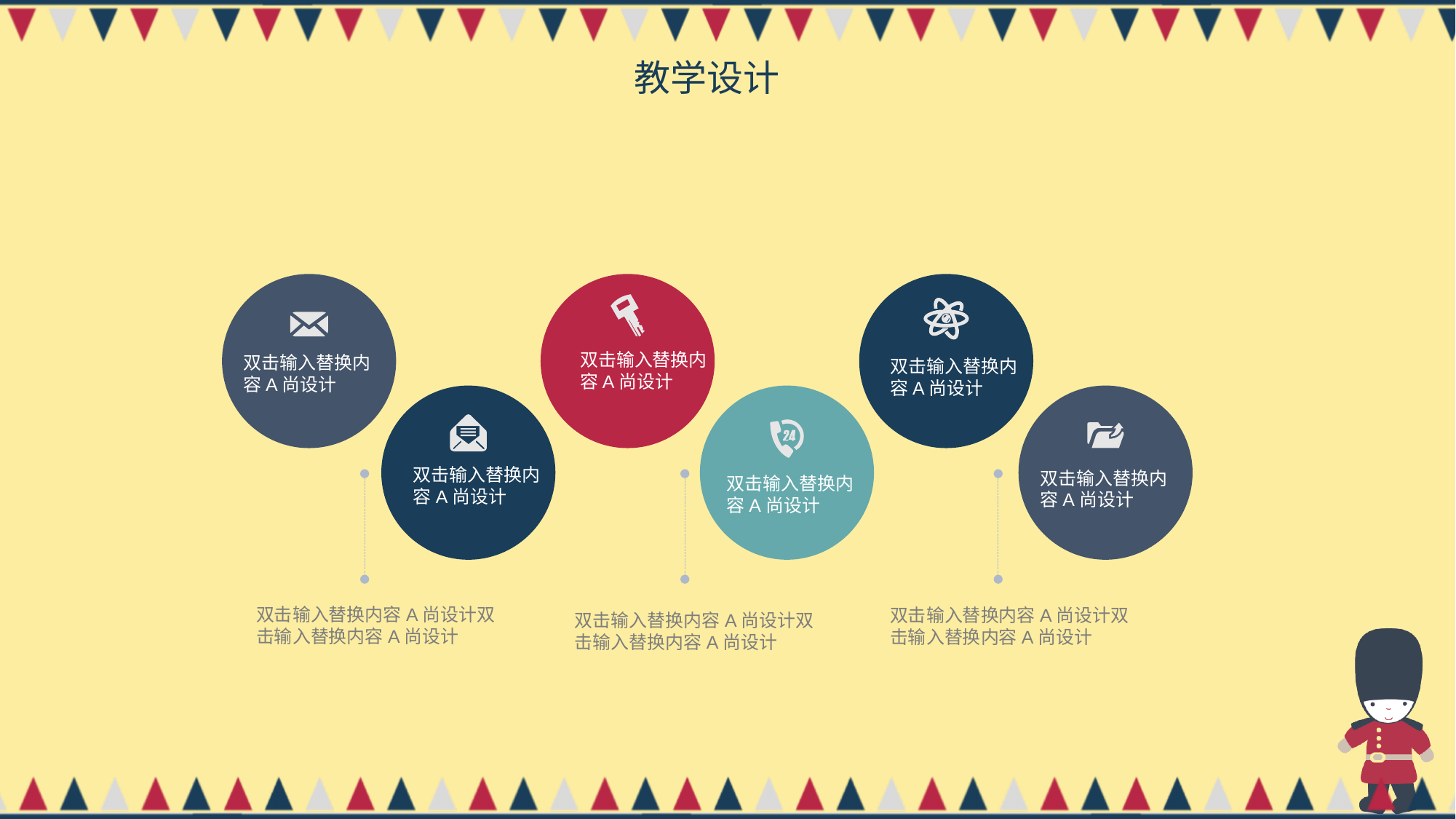

教学设计

双击输入替换内容A尚设计
双击输入替换内容A尚设计
双击输入替换内容A尚设计

双击输入替换内容A尚设计
双击输入替换内容A尚设计
双击输入替换内容A尚设计
双击输入替换内容A尚设计双击输入替换内容A尚设计
双击输入替换内容A尚设计双击输入替换内容A尚设计
双击输入替换内容A尚设计双击输入替换内容A尚设计